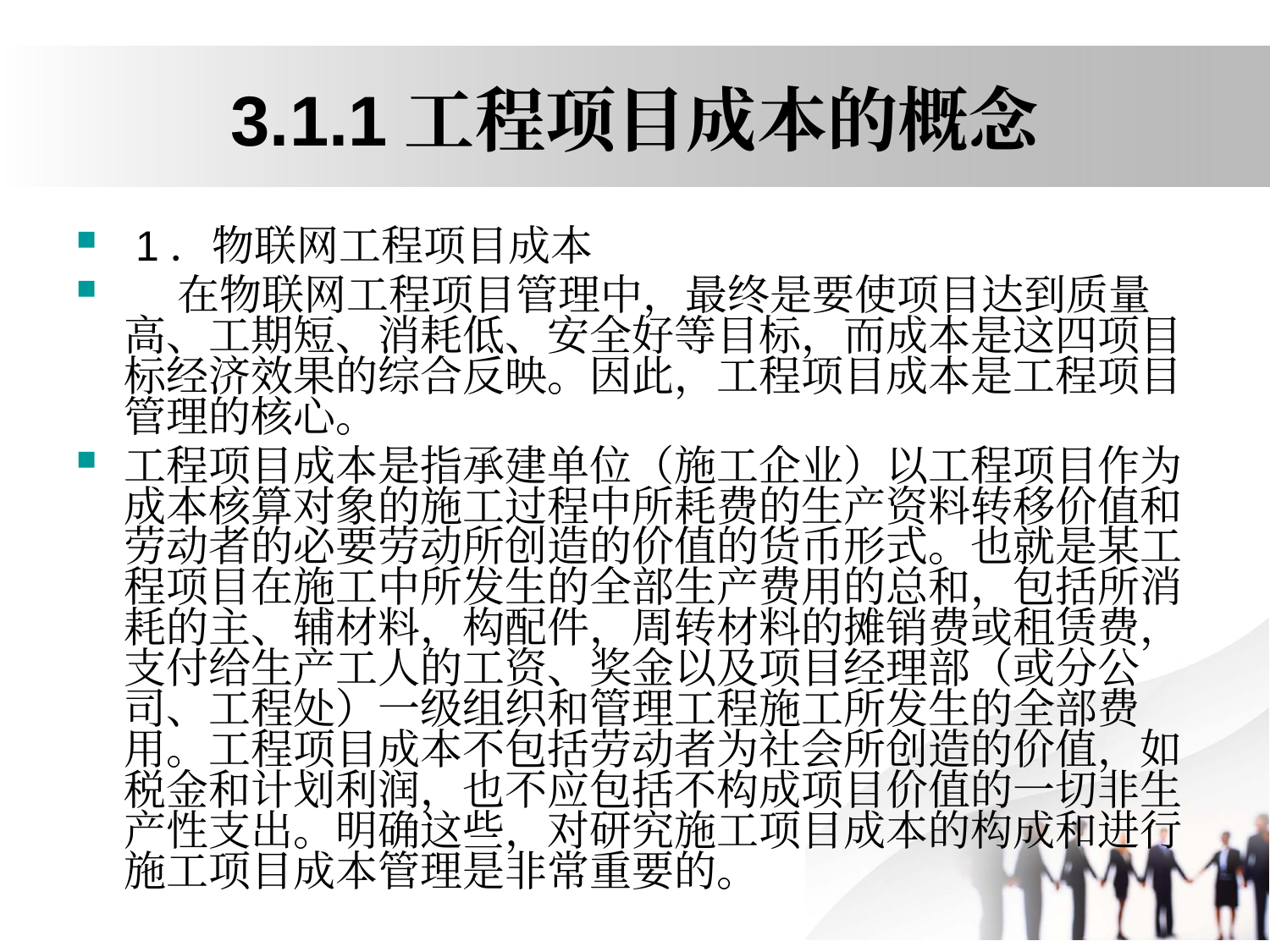

# 3.1.1工程项目成本的概念
 1．物联网工程项目成本
    在物联网工程项目管理中，最终是要使项目达到质量高、工期短、消耗低、安全好等目标，而成本是这四项目标经济效果的综合反映。因此，工程项目成本是工程项目管理的核心。
工程项目成本是指承建单位（施工企业）以工程项目作为成本核算对象的施工过程中所耗费的生产资料转移价值和劳动者的必要劳动所创造的价值的货币形式。也就是某工程项目在施工中所发生的全部生产费用的总和，包括所消耗的主、辅材料，构配件，周转材料的摊销费或租赁费，支付给生产工人的工资、奖金以及项目经理部（或分公司、工程处）一级组织和管理工程施工所发生的全部费用。工程项目成本不包括劳动者为社会所创造的价值，如税金和计划利润，也不应包括不构成项目价值的一切非生产性支出。明确这些，对研究施工项目成本的构成和进行施工项目成本管理是非常重要的。